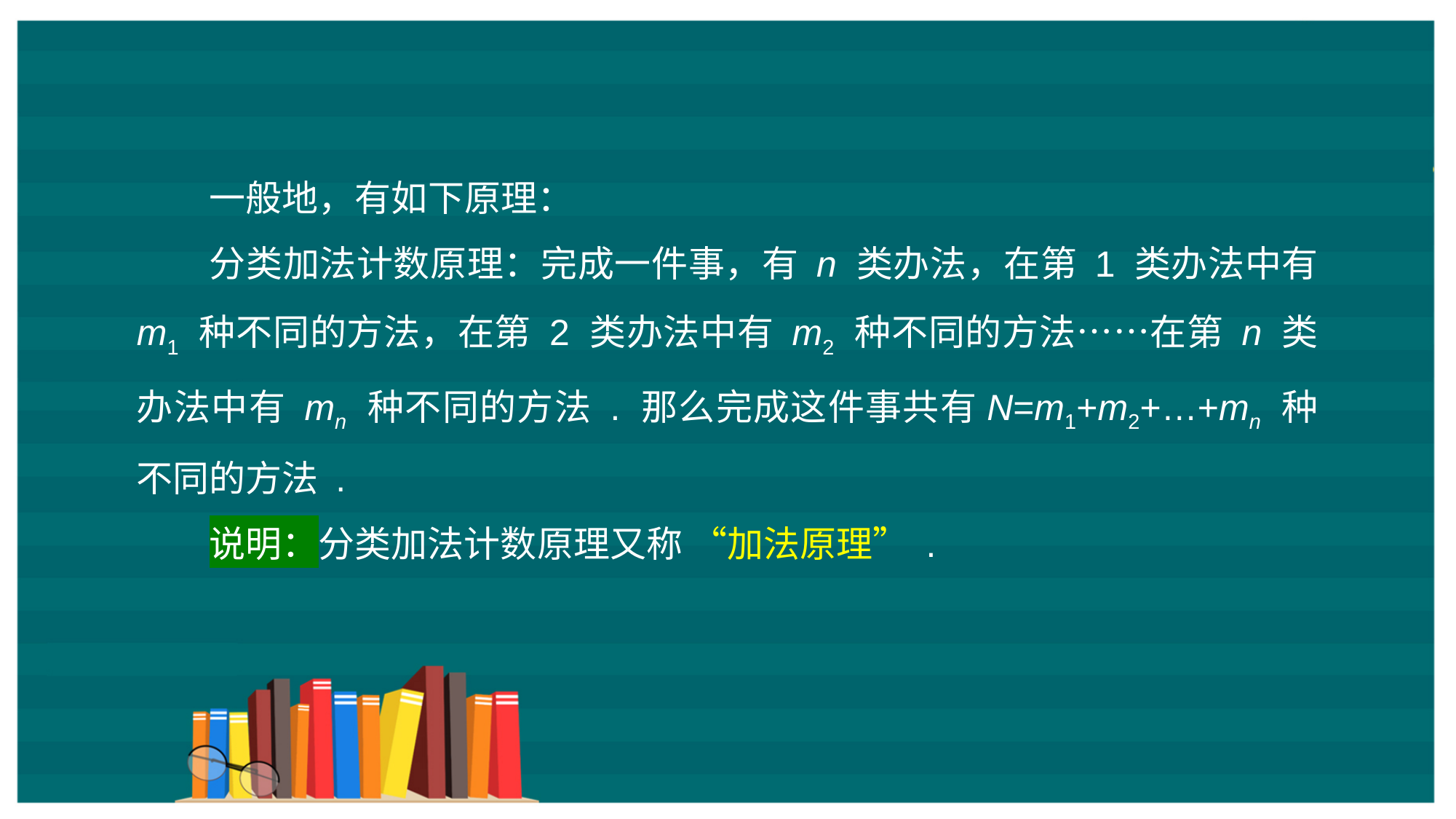

一般地，有如下原理：
分类加法计数原理：完成一件事，有 n 类办法，在第 1 类办法中有 m1 种不同的方法，在第 2 类办法中有 m2 种不同的方法……在第 n 类办法中有 mn 种不同的方法 . 那么完成这件事共有N=m1+m2+…+mn 种不同的方法 .
说明：分类加法计数原理又称 “加法原理” .